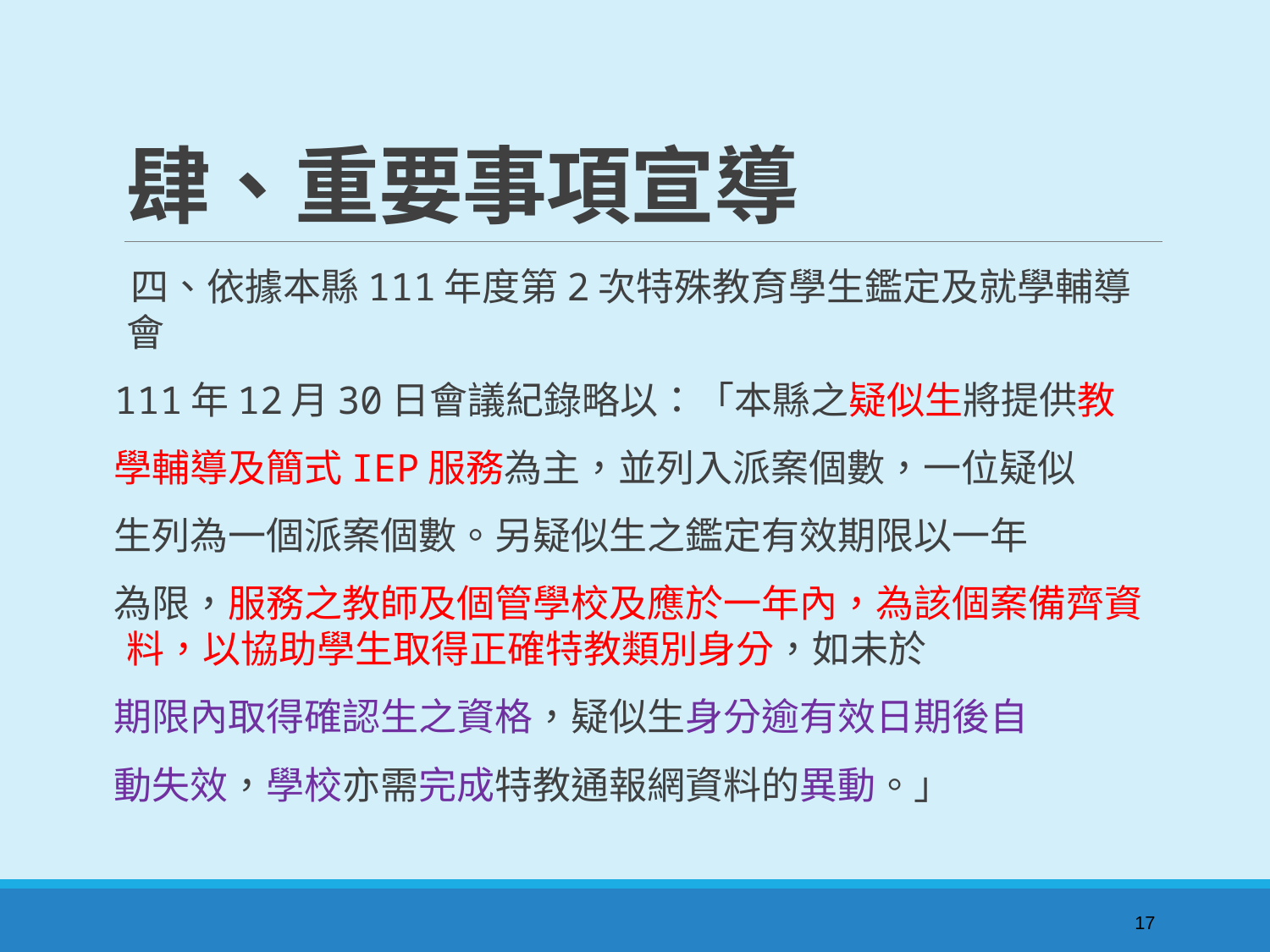

# 肆、重要事項宣導
 四、依據本縣111年度第2次特殊教育學生鑑定及就學輔導會
111年12月30日會議紀錄略以：「本縣之疑似生將提供教
學輔導及簡式IEP服務為主，並列入派案個數，一位疑似
生列為一個派案個數。另疑似生之鑑定有效期限以一年
為限，服務之教師及個管學校及應於一年內，為該個案備齊資料，以協助學生取得正確特教類別身分，如未於
期限內取得確認生之資格，疑似生身分逾有效日期後自
動失效，學校亦需完成特教通報網資料的異動。」
17